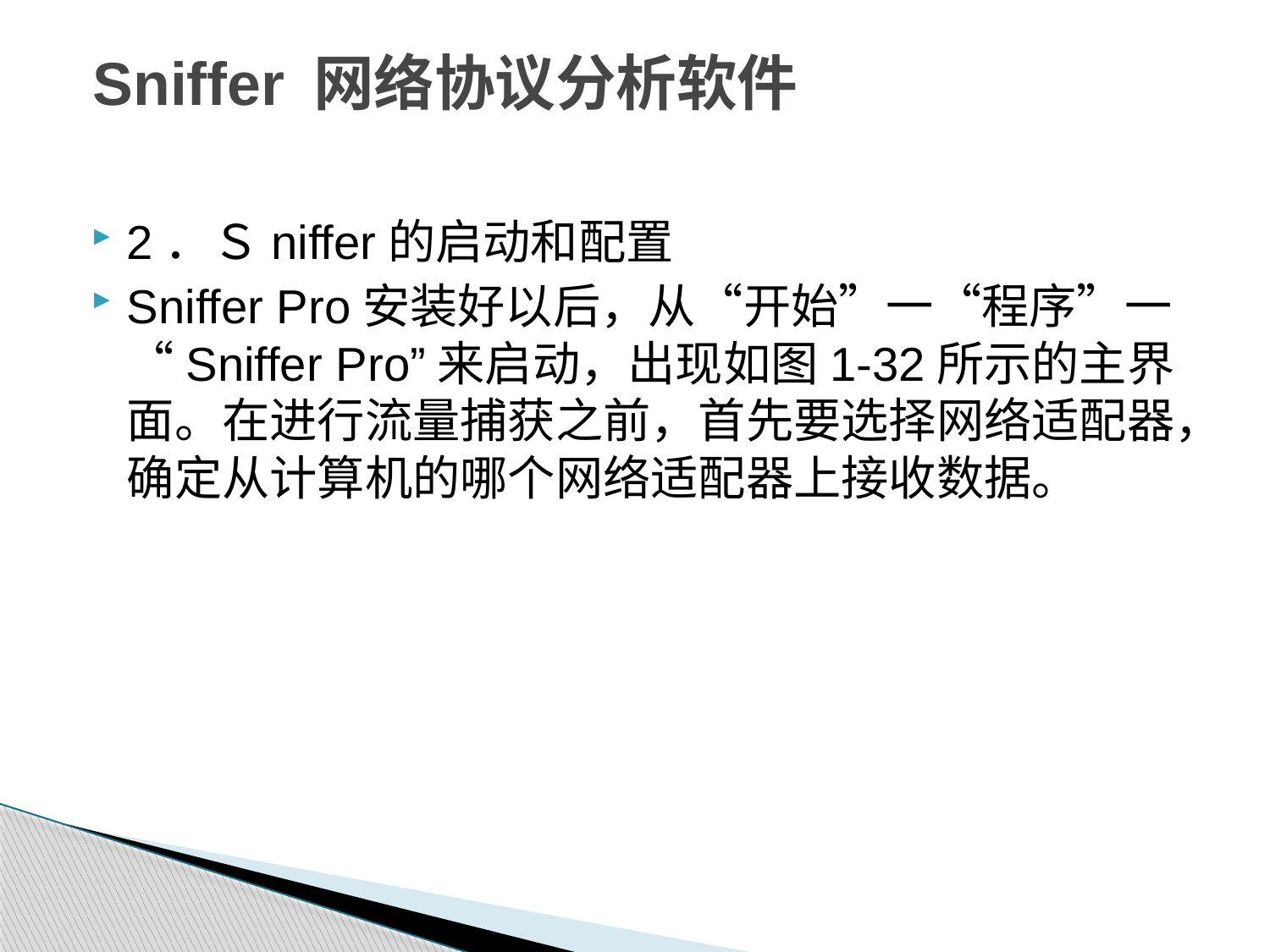

# Sniffer 网络协议分析软件
2．Ｓniffer的启动和配置
Sniffer Pro安装好以后，从“开始”一“程序”一“Sniffer Pro”来启动，出现如图1-32所示的主界面。在进行流量捕获之前，首先要选择网络适配器，确定从计算机的哪个网络适配器上接收数据。